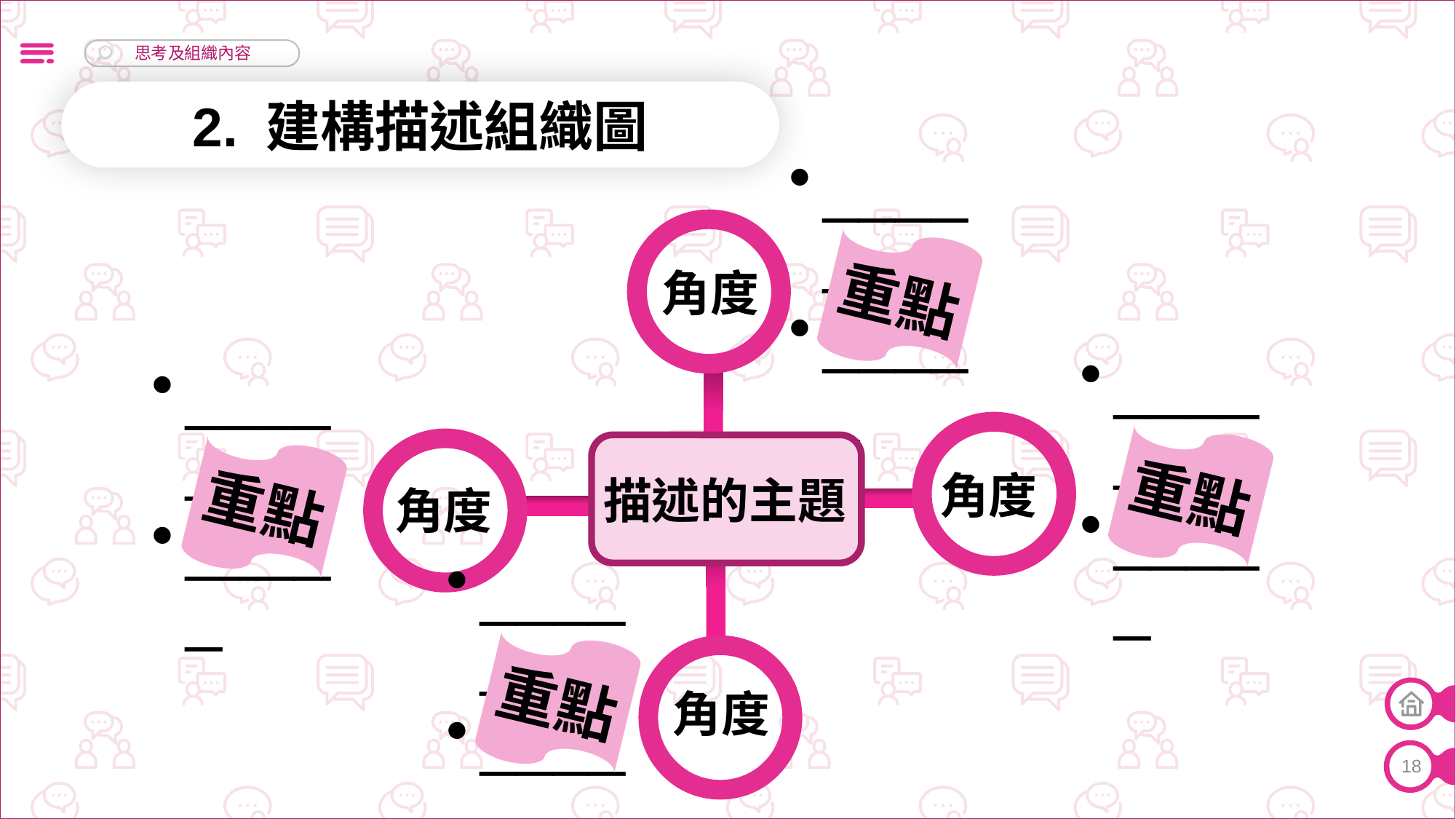

2. 建構描述組織圖

_____
_____
重點
角度

_____
_____
重點
_____
_____

重點
角度
描述的主題
角度

_____
_____
重點
角度
18